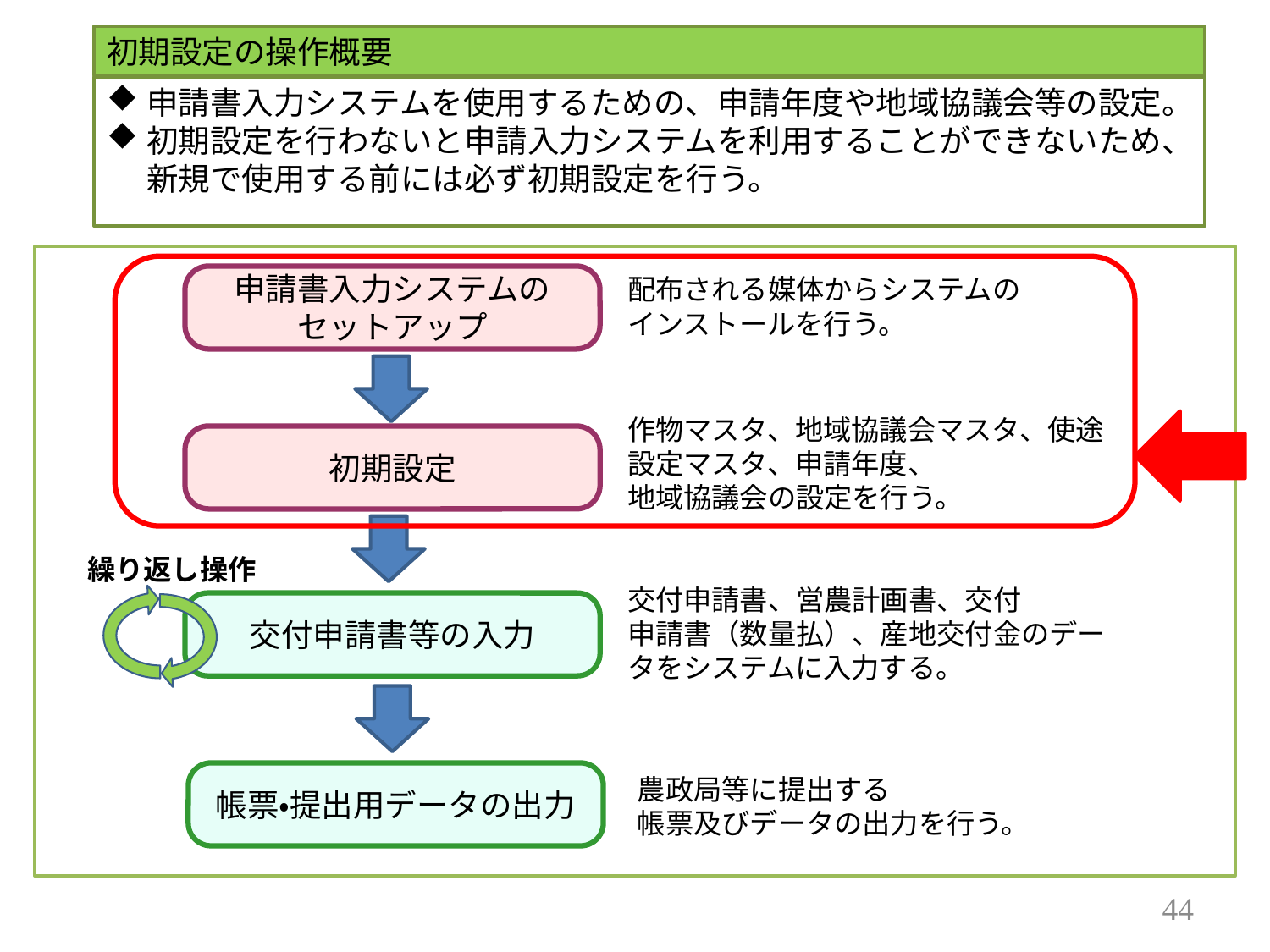

初期設定の操作概要
申請書入力システムを使用するための、申請年度や地域協議会等の設定。
初期設定を行わないと申請入力システムを利用することができないため、新規で使用する前には必ず初期設定を行う。

申請書入力システムの
セットアップ
配布される媒体からシステムの
インストールを行う。

作物マスタ、地域協議会マスタ、使途設定マスタ、申請年度、
地域協議会の設定を行う。

初期設定

繰り返し操作

交付申請書、営農計画書、交付
申請書（数量払）、産地交付金のデータをシステムに入力する。
交付申請書等の入力

帳票・提出用データの出力
農政局等に提出する
帳票及びデータの出力を行う。
44